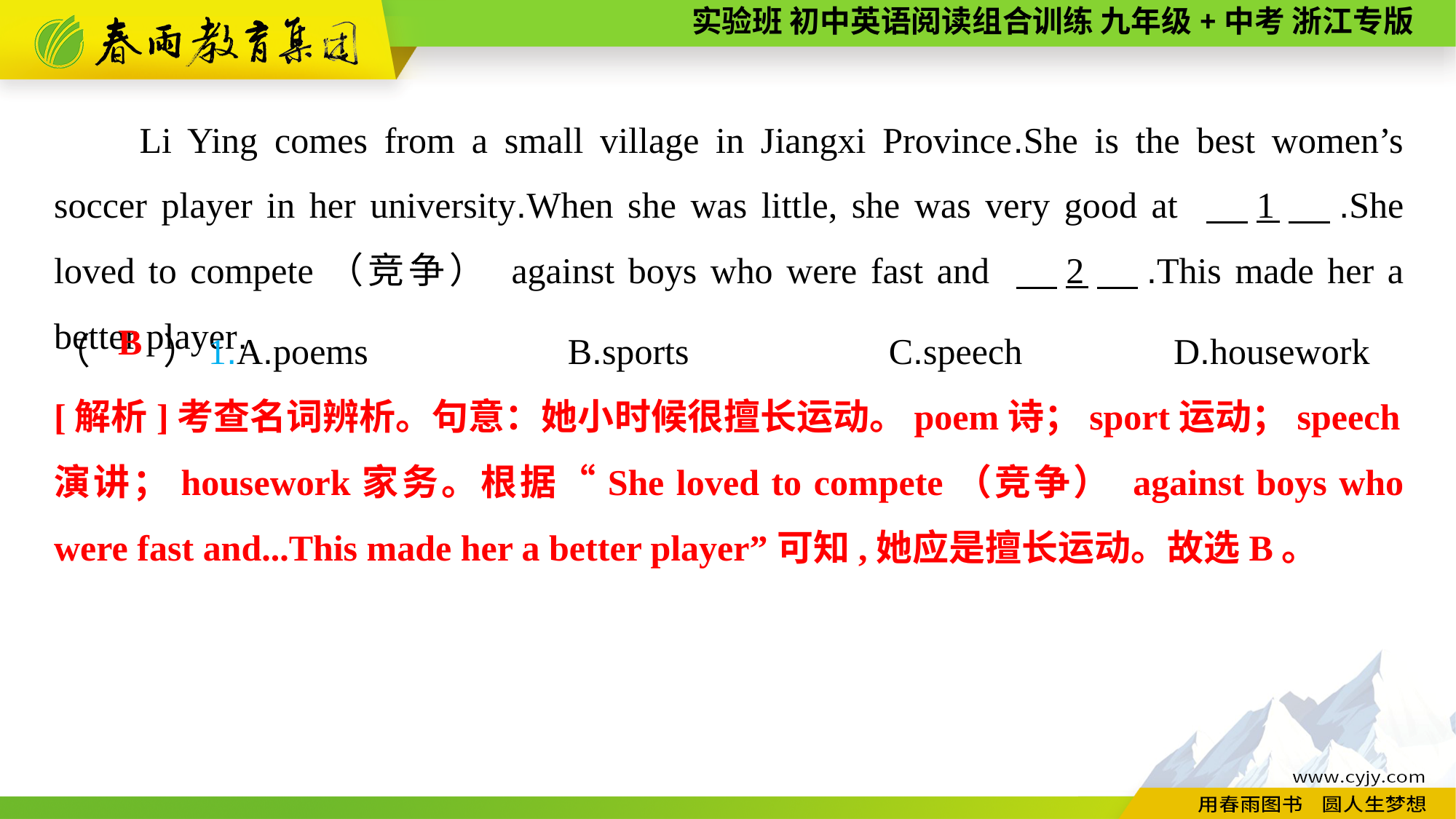

Li Ying comes from a small village in Jiangxi Province.She is the best women’s soccer player in her university.When she was little, she was very good at 　1　.She loved to compete（竞争） against boys who were fast and 　2　.This made her a better player.
（　　）1.A.poems　　　　　B.sports　　　　　C.speech　　　   D.housework
B
[解析]考查名词辨析。句意：她小时候很擅长运动。poem诗；sport运动；speech演讲；housework家务。根据“She loved to compete（竞争） against boys who were fast and...This made her a better player”可知,她应是擅长运动。故选B。